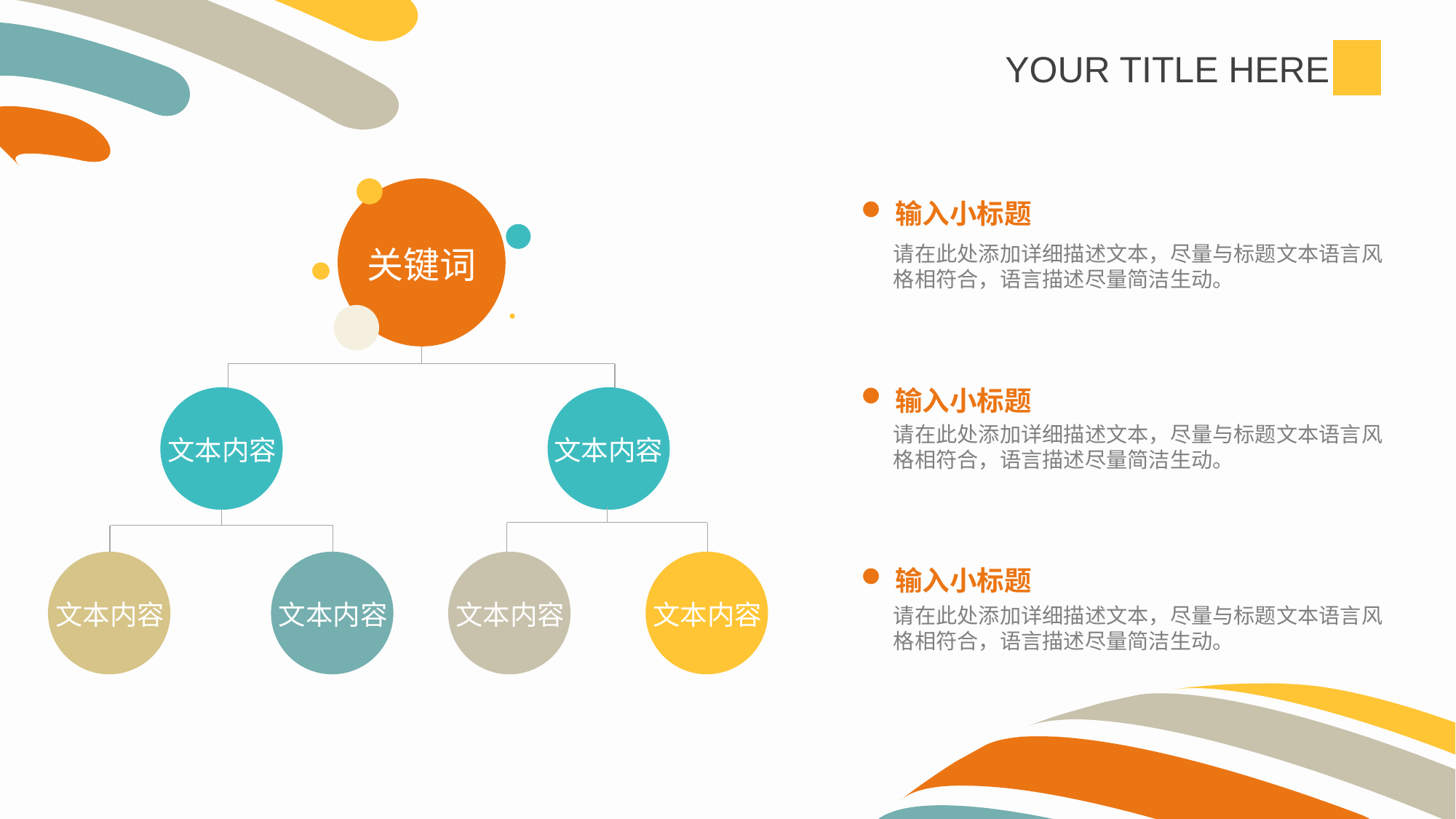

关键词

输入小标题
请在此处添加详细描述文本，尽量与标题文本语言风格相符合，语言描述尽量简洁生动。

输入小标题
请在此处添加详细描述文本，尽量与标题文本语言风格相符合，语言描述尽量简洁生动。

文本内容

文本内容

文本内容

文本内容

文本内容

文本内容
输入小标题
请在此处添加详细描述文本，尽量与标题文本语言风格相符合，语言描述尽量简洁生动。